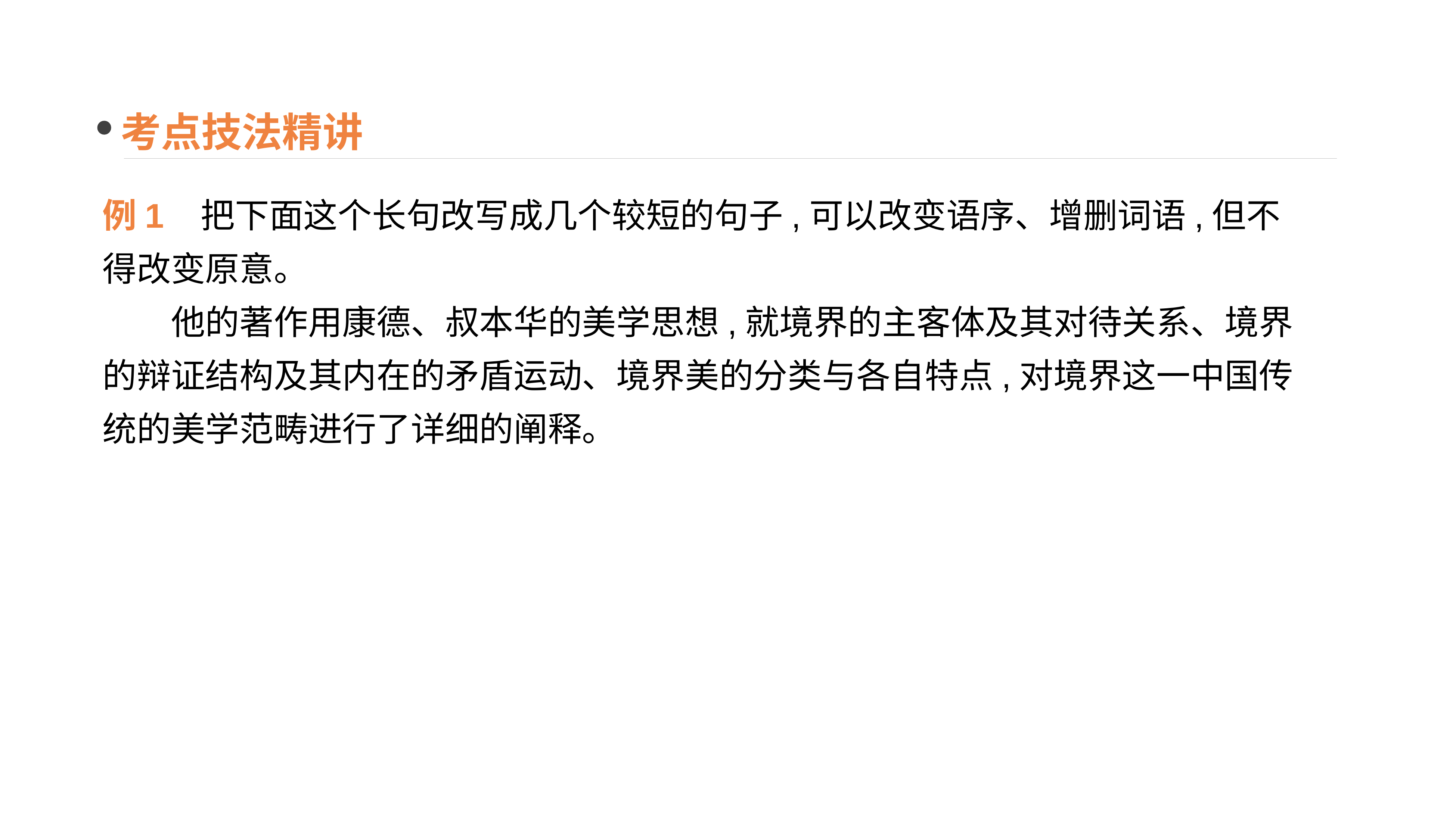

考点技法精讲

例1   把下面这个长句改写成几个较短的句子,可以改变语序、增删词语,但不得改变原意。
　　他的著作用康德、叔本华的美学思想,就境界的主客体及其对待关系、境界的辩证结构及其内在的矛盾运动、境界美的分类与各自特点,对境界这一中国传统的美学范畴进行了详细的阐释。